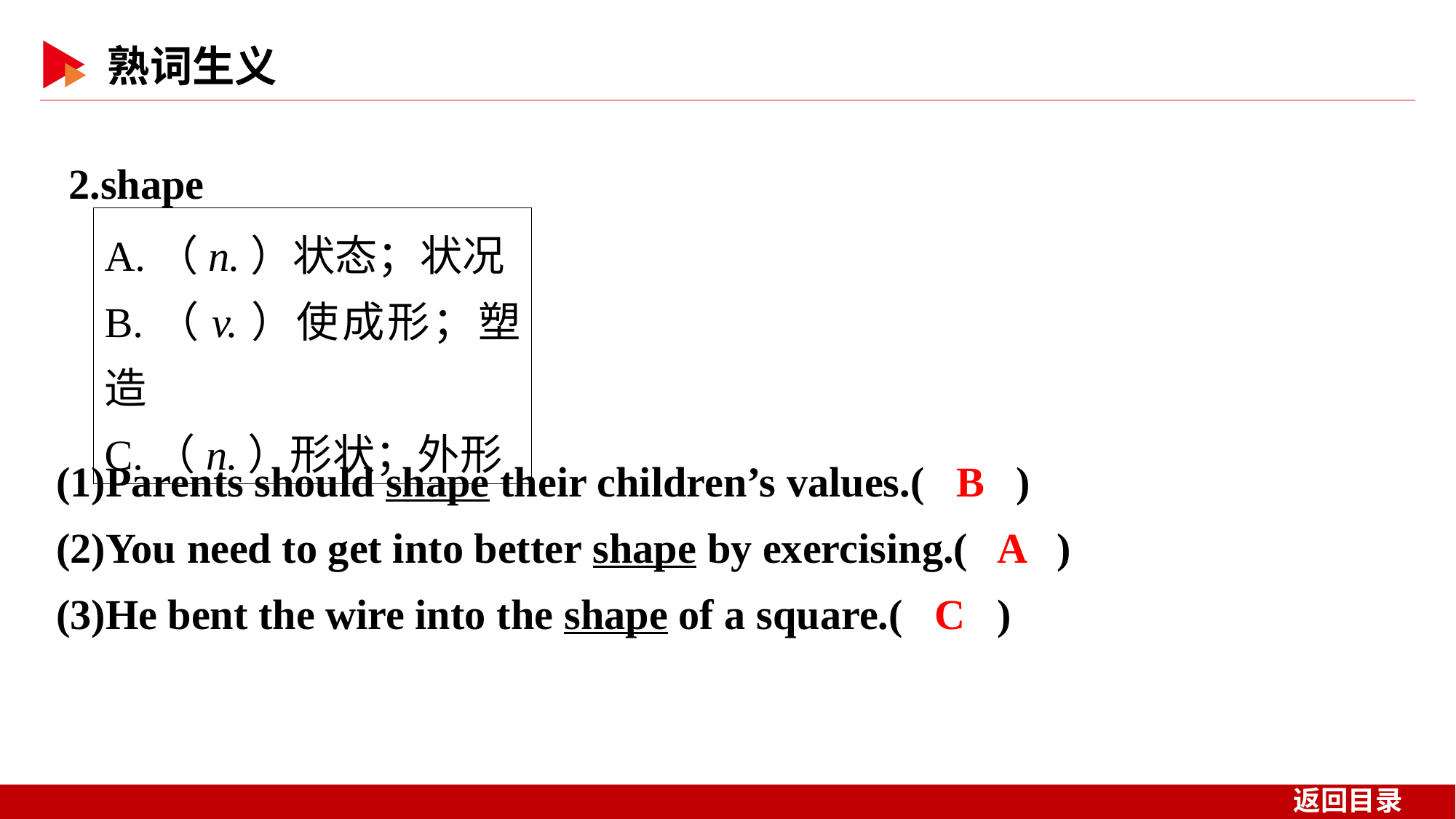

2.shape
A.（n.）状态；状况
B.（v.）使成形；塑造
C.（n.）形状；外形
(1)Parents should shape their children’s values.(   B   )
(2)You need to get into better shape by exercising.(   A   )
(3)He bent the wire into the shape of a square.(   C   )